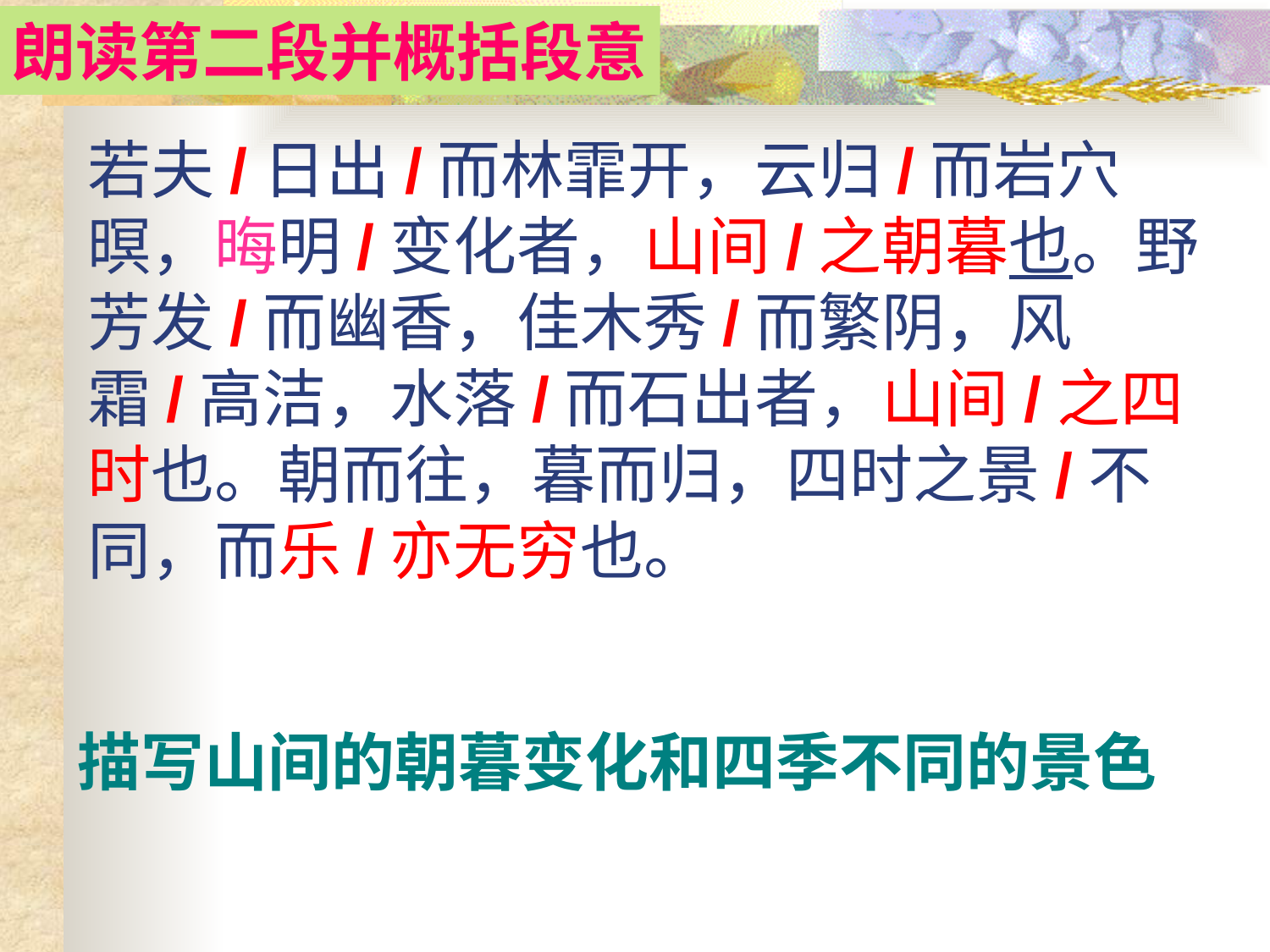

朗读第二段并概括段意
# 若夫/日出/而林霏开，云归/而岩穴暝，晦明/变化者，山间/之朝暮也。野芳发/而幽香，佳木秀/而繁阴，风霜/高洁，水落/而石出者，山间/之四时也。朝而往，暮而归，四时之景/不同，而乐/亦无穷也。
描写山间的朝暮变化和四季不同的景色